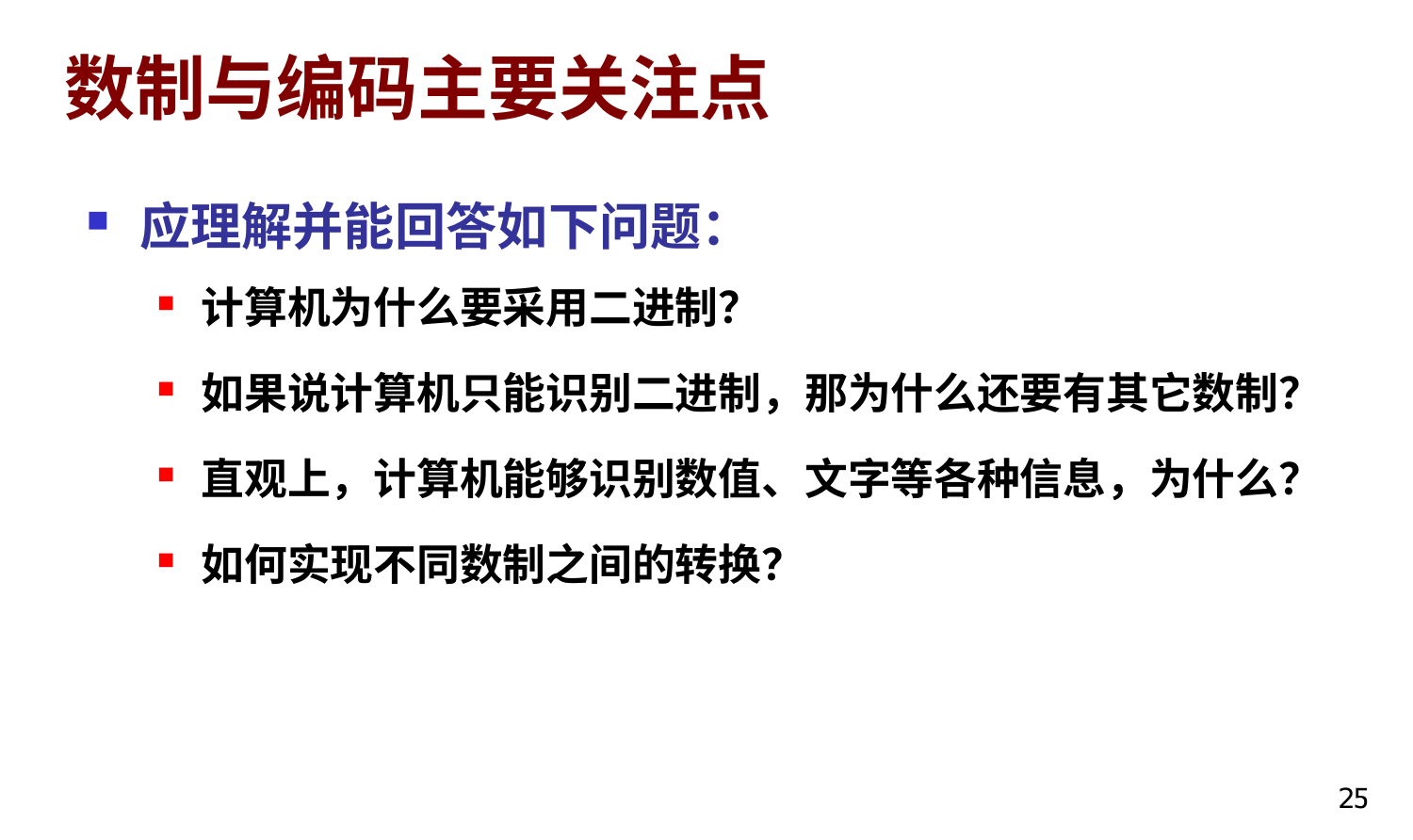

# 数制与编码主要关注点
应理解并能回答如下问题：
计算机为什么要采用二进制？
如果说计算机只能识别二进制，那为什么还要有其它数制？
直观上，计算机能够识别数值、文字等各种信息，为什么？
如何实现不同数制之间的转换？
25